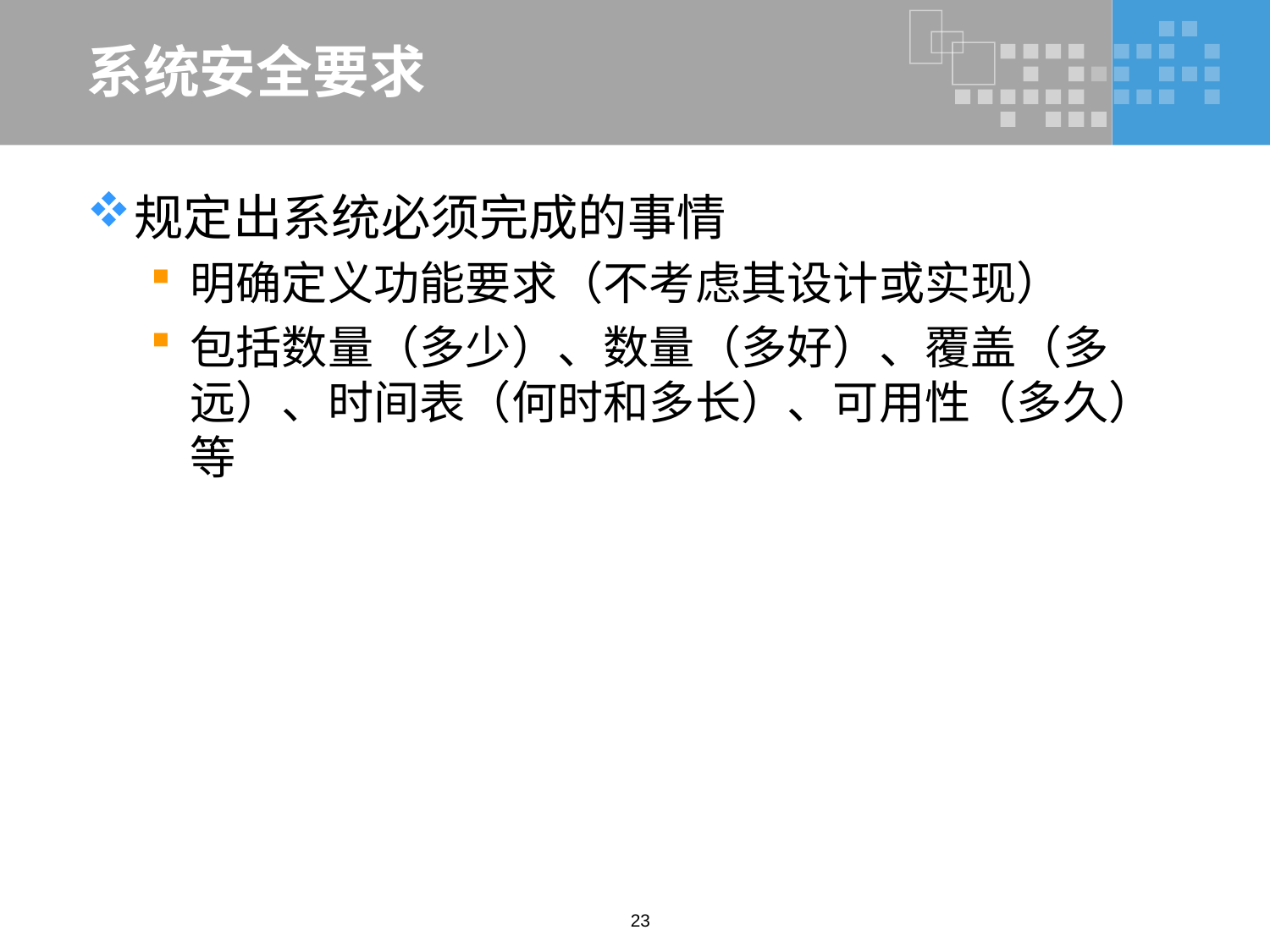

# 系统安全要求
规定出系统必须完成的事情
明确定义功能要求（不考虑其设计或实现）
包括数量（多少）、数量（多好）、覆盖（多远）、时间表（何时和多长）、可用性（多久）等
23